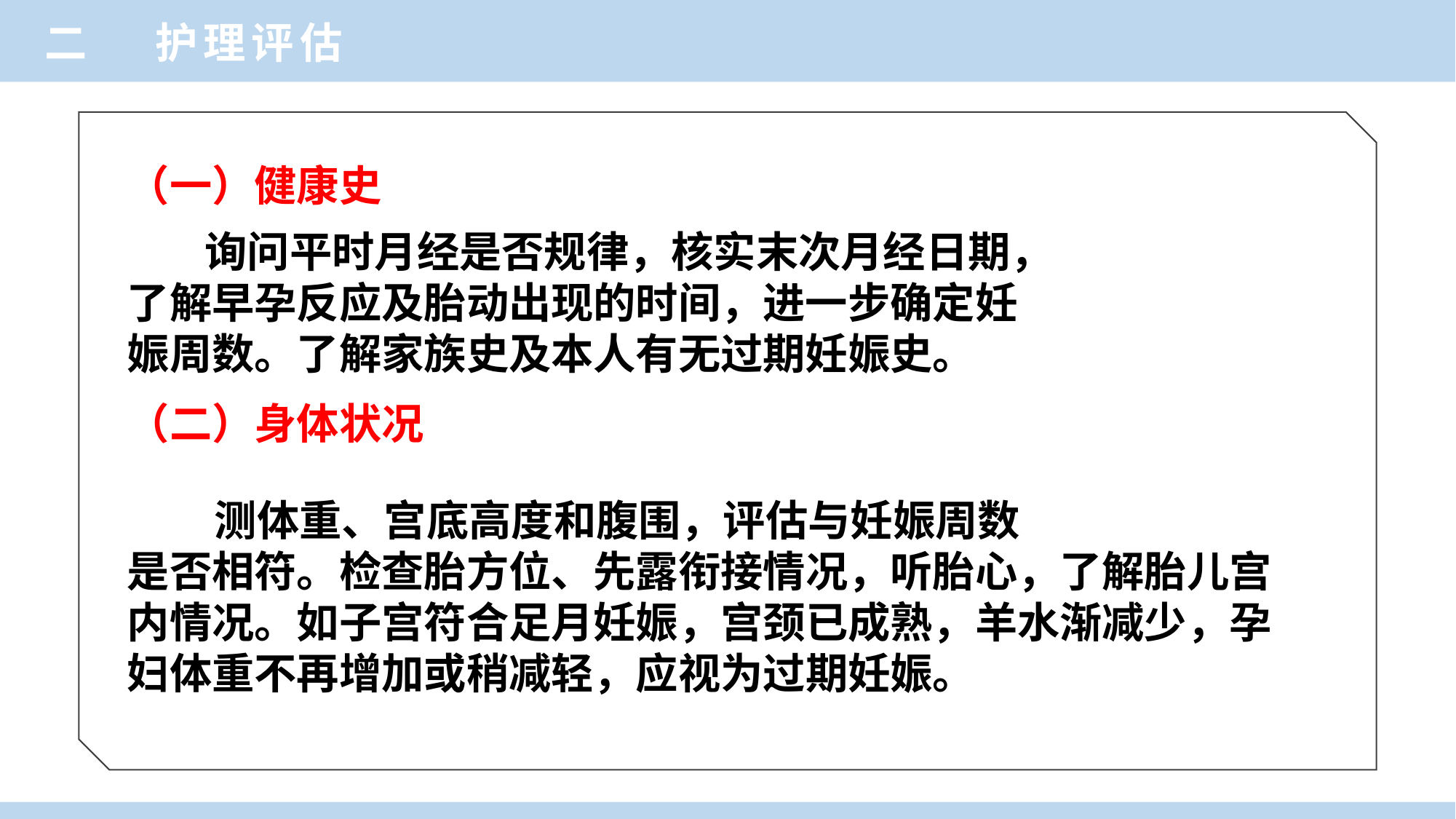

二    护理评估

（一）健康史
       询问平时月经是否规律，核实末次月经日期，
了解早孕反应及胎动出现的时间，进一步确定妊
娠周数。了解家族史及本人有无过期妊娠史。
（二）身体状况
        测体重、宫底高度和腹围，评估与妊娠周数
是否相符。检查胎方位、先露衔接情况，听胎心，了解胎儿宫内情况。如子宫符合足月妊娠，宫颈已成熟，羊水渐减少，孕妇体重不再增加或稍减轻，应视为过期妊娠。